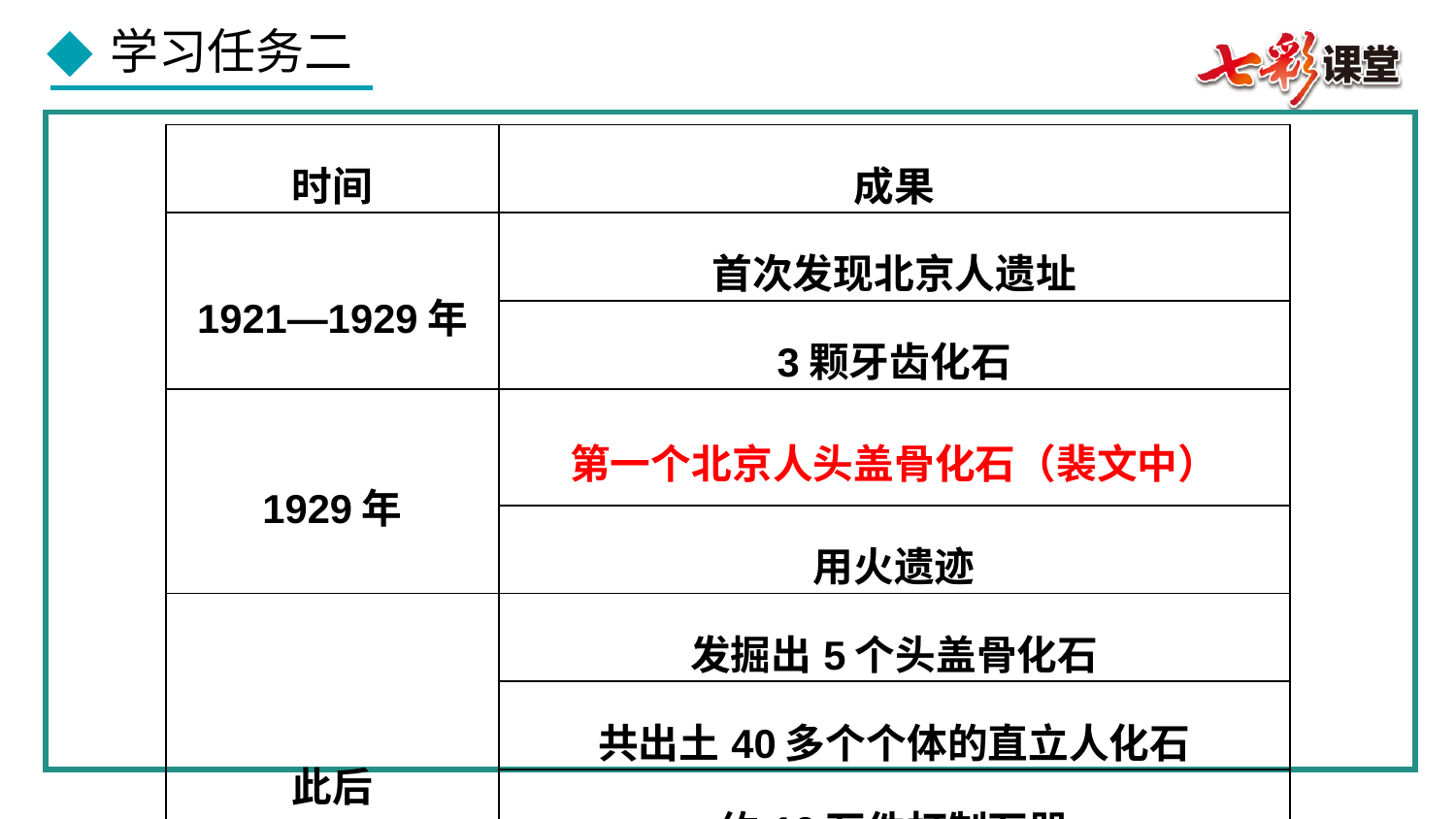

| 时间 | 成果 |
| --- | --- |
| 1921—1929年 | 首次发现北京人遗址 |
|  | 3颗牙齿化石 |
| 1929年 | 第一个北京人头盖骨化石（裴文中） |
|  | 用火遗迹 |
| 此后 | 发掘出5个头盖骨化石 |
|  | 共出土40多个个体的直立人化石 |
|  | 约10万件打制石器 |
|  | 大量的动物化石 |